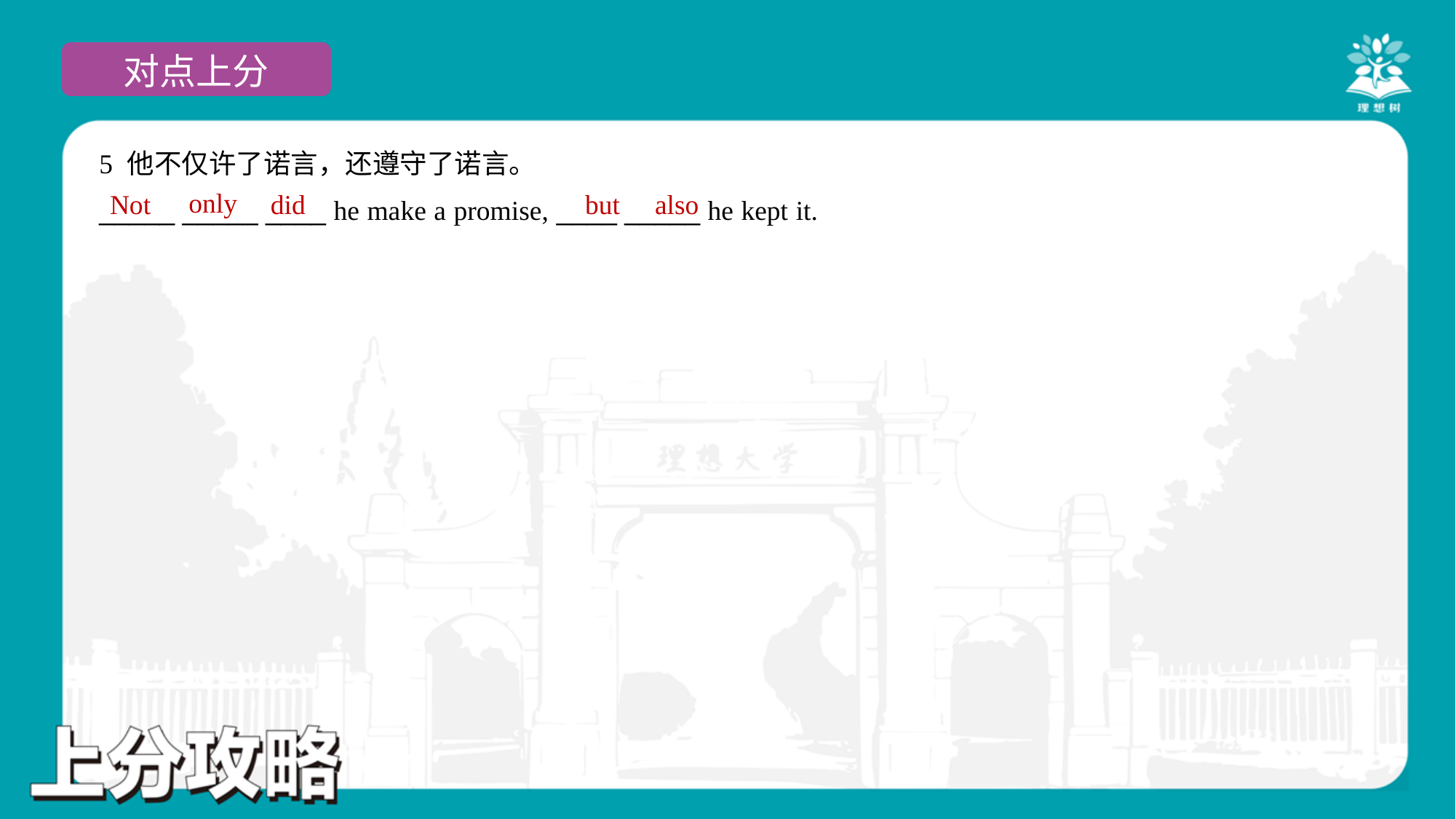

5 他不仅许了诺言，还遵守了诺言。
_____ _____ ____ he make a promise, ____ _____ he kept it.
only
Not
did
but
also